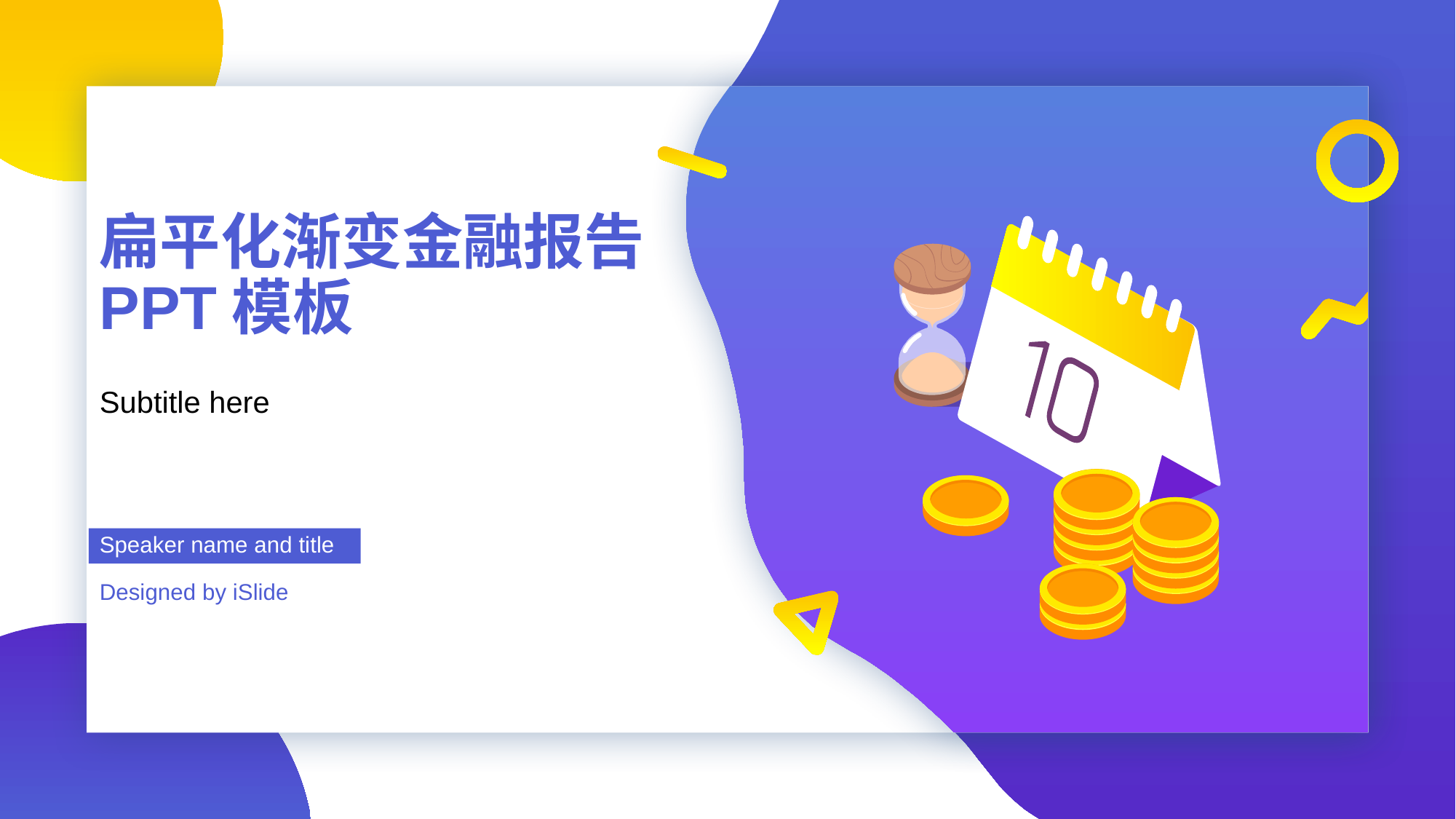

# 扁平化渐变金融报告PPT模板
Subtitle here
Speaker name and title
Designed by iSlide